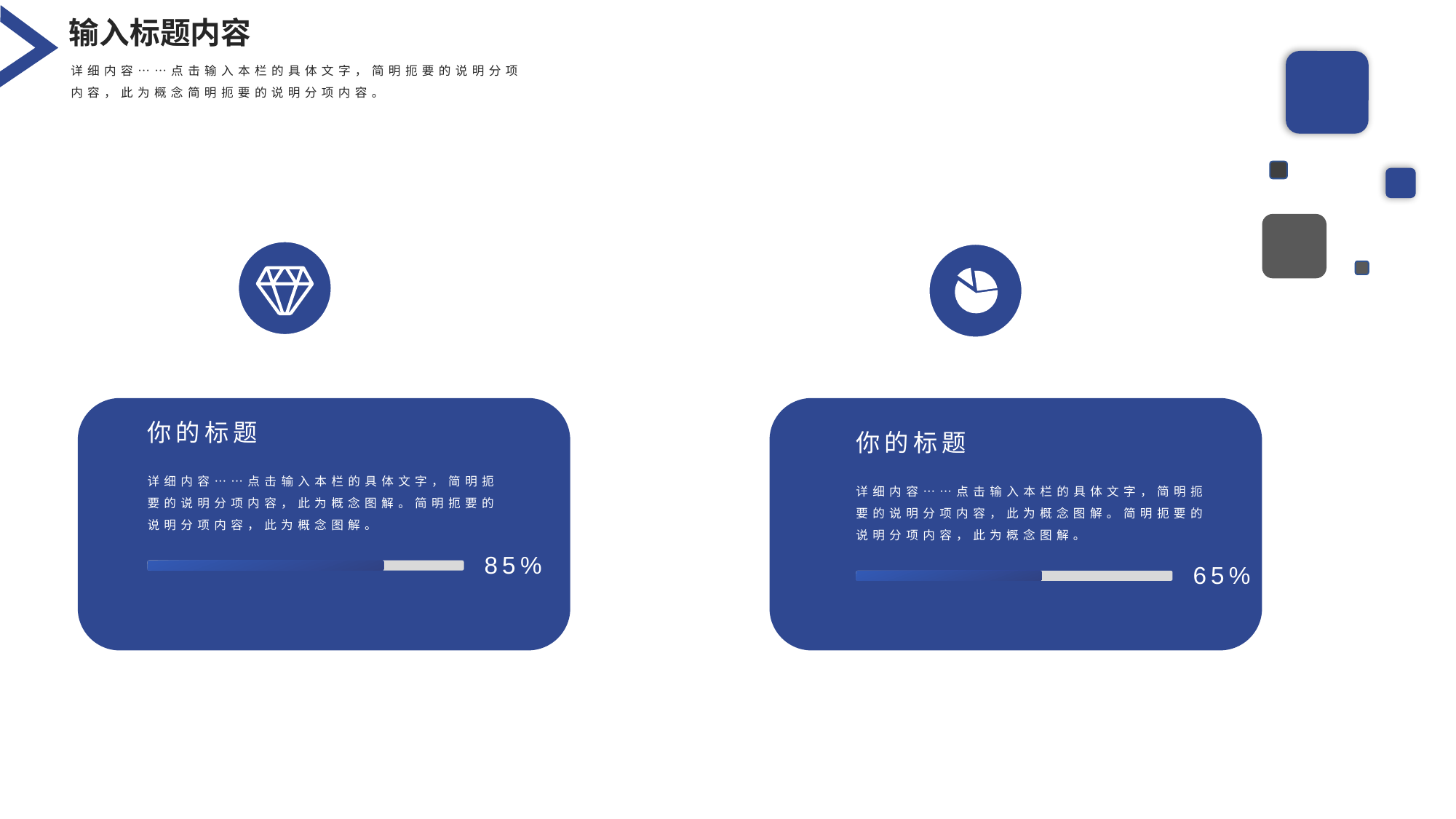

输入标题内容

详细内容……点击输入本栏的具体文字，简明扼要的说明分项内容，此为概念简明扼要的说明分项内容。

你的标题
详细内容……点击输入本栏的具体文字，简明扼要的说明分项内容，此为概念图解。简明扼要的说明分项内容，此为概念图解。
你的标题
详细内容……点击输入本栏的具体文字，简明扼要的说明分项内容，此为概念图解。简明扼要的说明分项内容，此为概念图解。
85%
65%